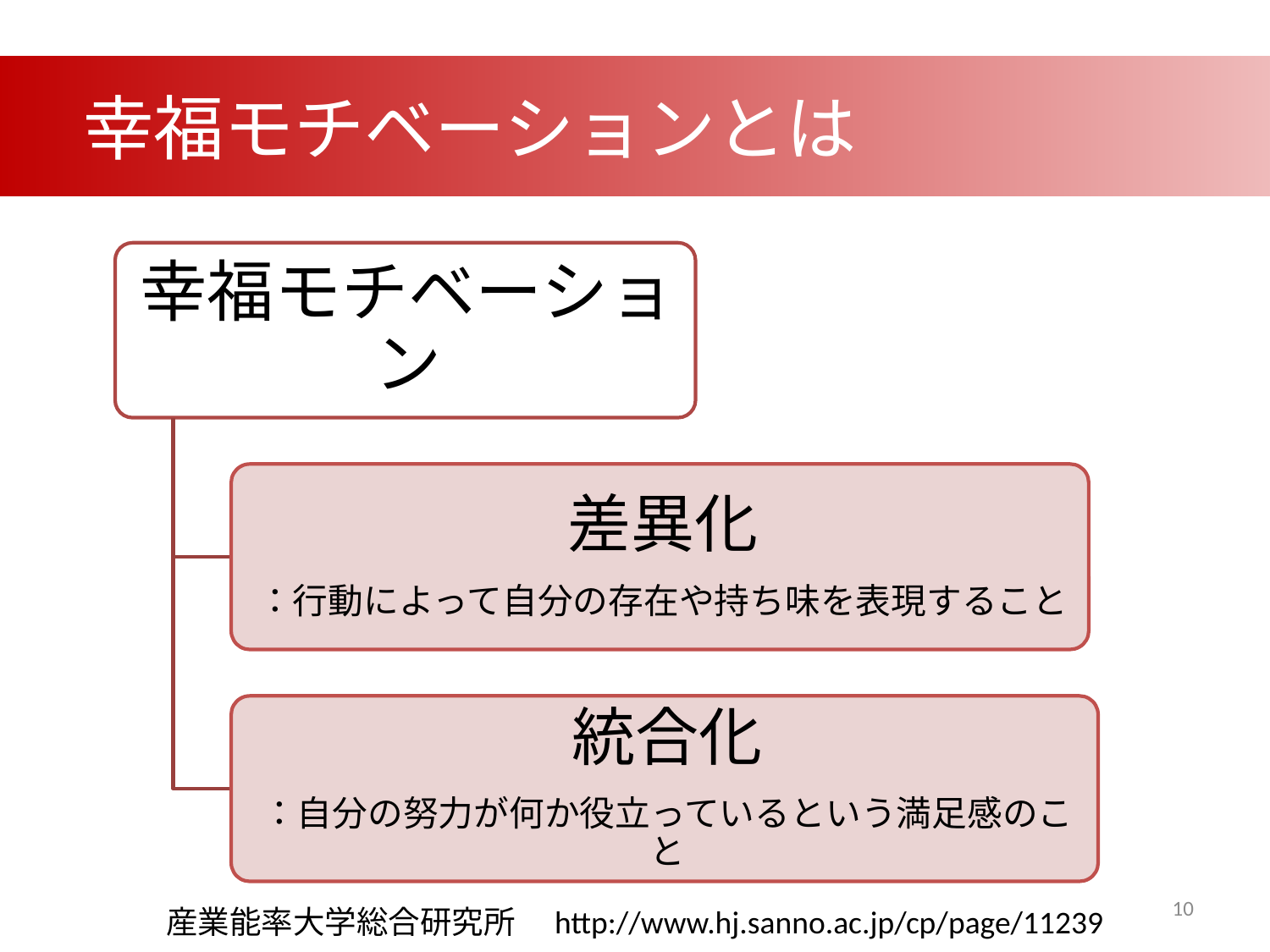

幸福モチベーションとは
幸福モチベーション
差異化
：行動によって自分の存在や持ち味を表現すること
統合化
：自分の努力が何か役立っているという満足感のこと
10
産業能率大学総合研究所　http://www.hj.sanno.ac.jp/cp/page/11239